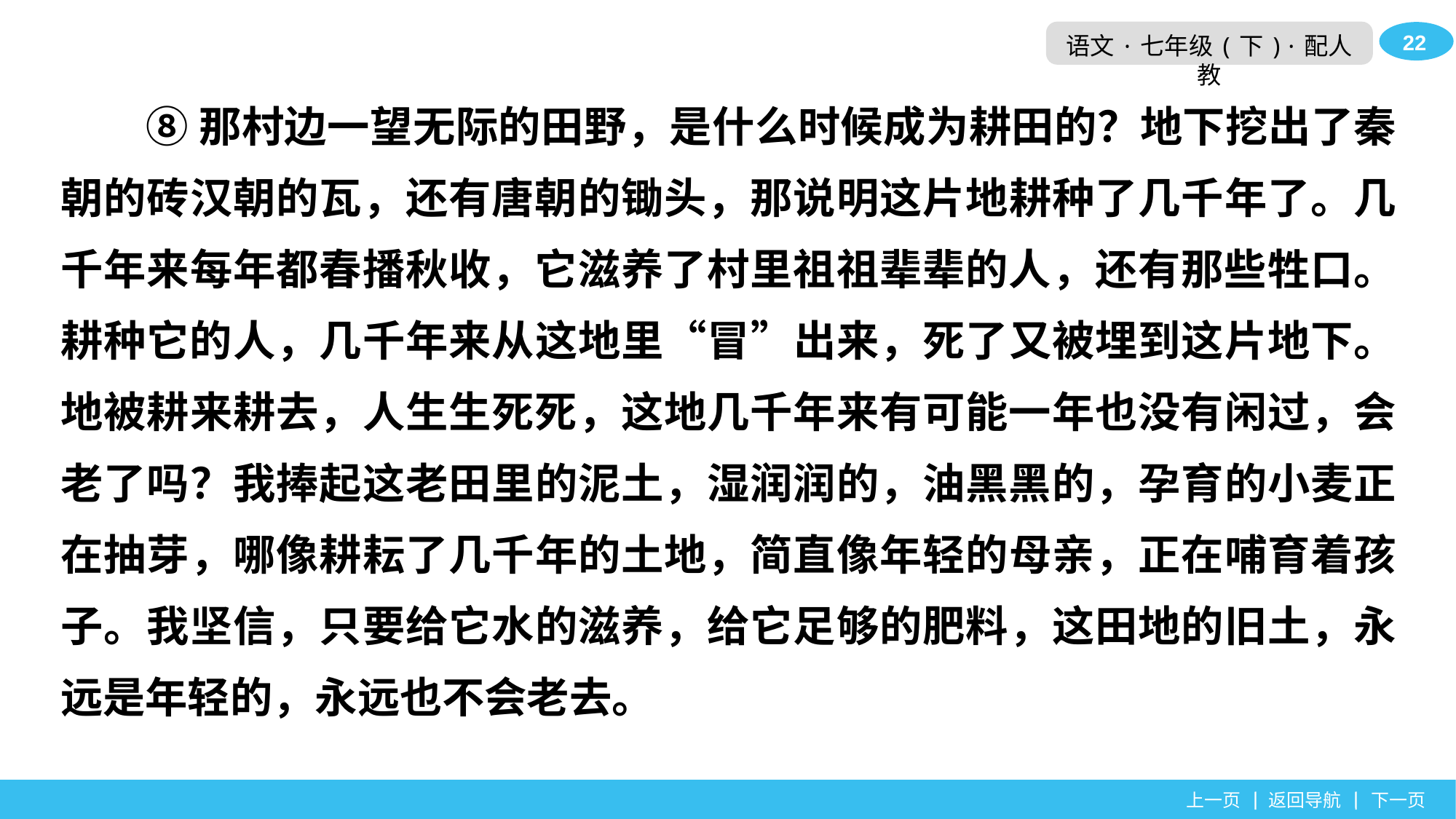

⑧那村边一望无际的田野，是什么时候成为耕田的？地下挖出了秦朝的砖汉朝的瓦，还有唐朝的锄头，那说明这片地耕种了几千年了。几千年来每年都春播秋收，它滋养了村里祖祖辈辈的人，还有那些牲口。耕种它的人，几千年来从这地里“冒”出来，死了又被埋到这片地下。地被耕来耕去，人生生死死，这地几千年来有可能一年也没有闲过，会老了吗？我捧起这老田里的泥土，湿润润的，油黑黑的，孕育的小麦正在抽芽，哪像耕耘了几千年的土地，简直像年轻的母亲，正在哺育着孩子。我坚信，只要给它水的滋养，给它足够的肥料，这田地的旧土，永远是年轻的，永远也不会老去。